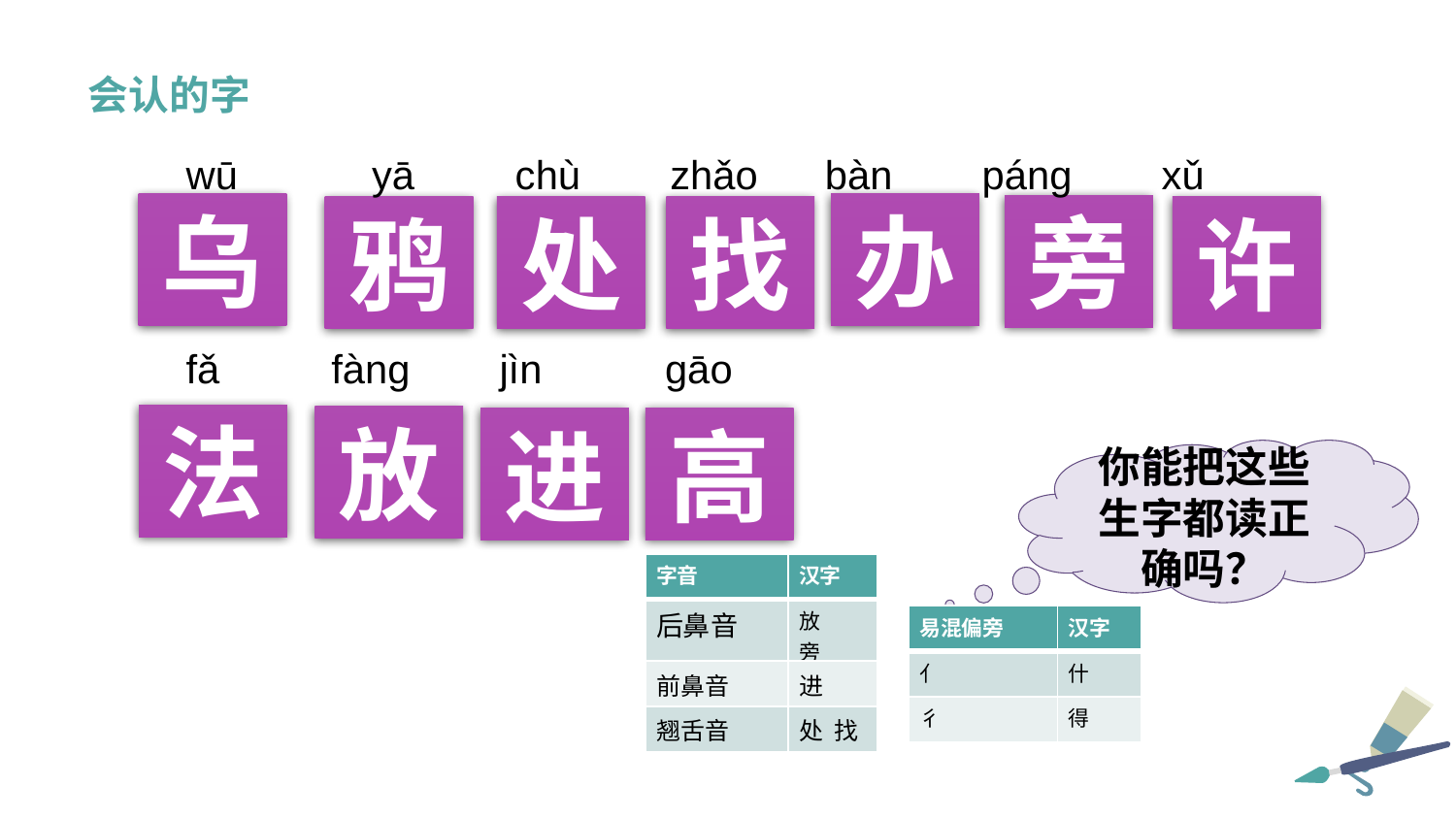

会认的字
wū            yā         chù        zhǎo      bàn        páng        xǔ

fǎ          fàng        jìn           gāo

乌
办
旁
鸦
处
找
许
法
放
进
高
你能把这些生字都读正确吗？
| 字音 | 汉字 |
| --- | --- |
| 后鼻音 | 放 旁 |
| 前鼻音 | 进 |
| 翘舌音 | 处 找 |
| 易混偏旁 | 汉字 |
| --- | --- |
| 亻 | 什 |
| 彳 | 得 |